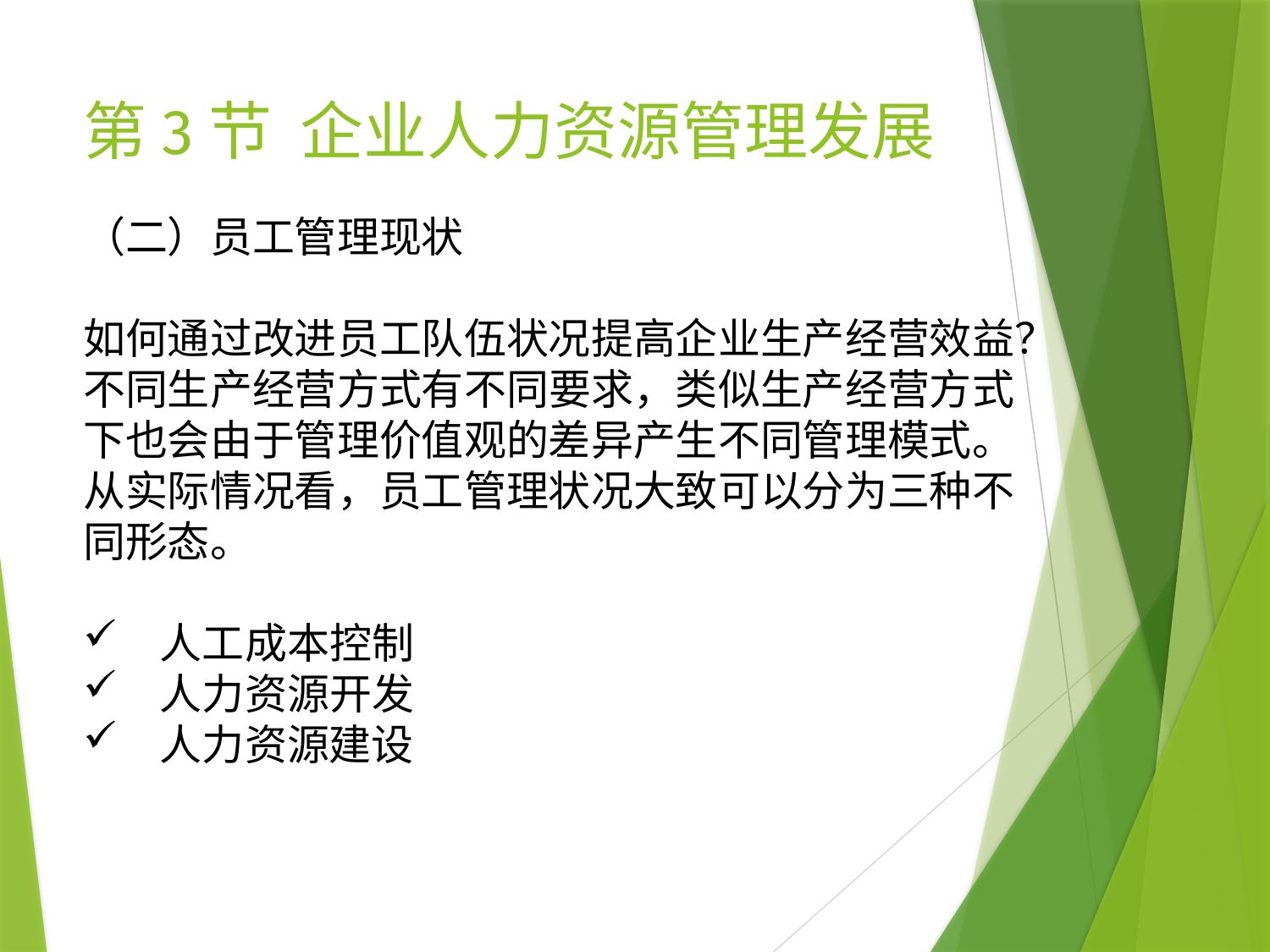

# 第3节  企业人力资源管理发展
（二）员工管理现状

如何通过改进员工队伍状况提高企业生产经营效益？不同生产经营方式有不同要求，类似生产经营方式下也会由于管理价值观的差异产生不同管理模式。从实际情况看，员工管理状况大致可以分为三种不同形态。

  人工成本控制
  人力资源开发
  人力资源建设